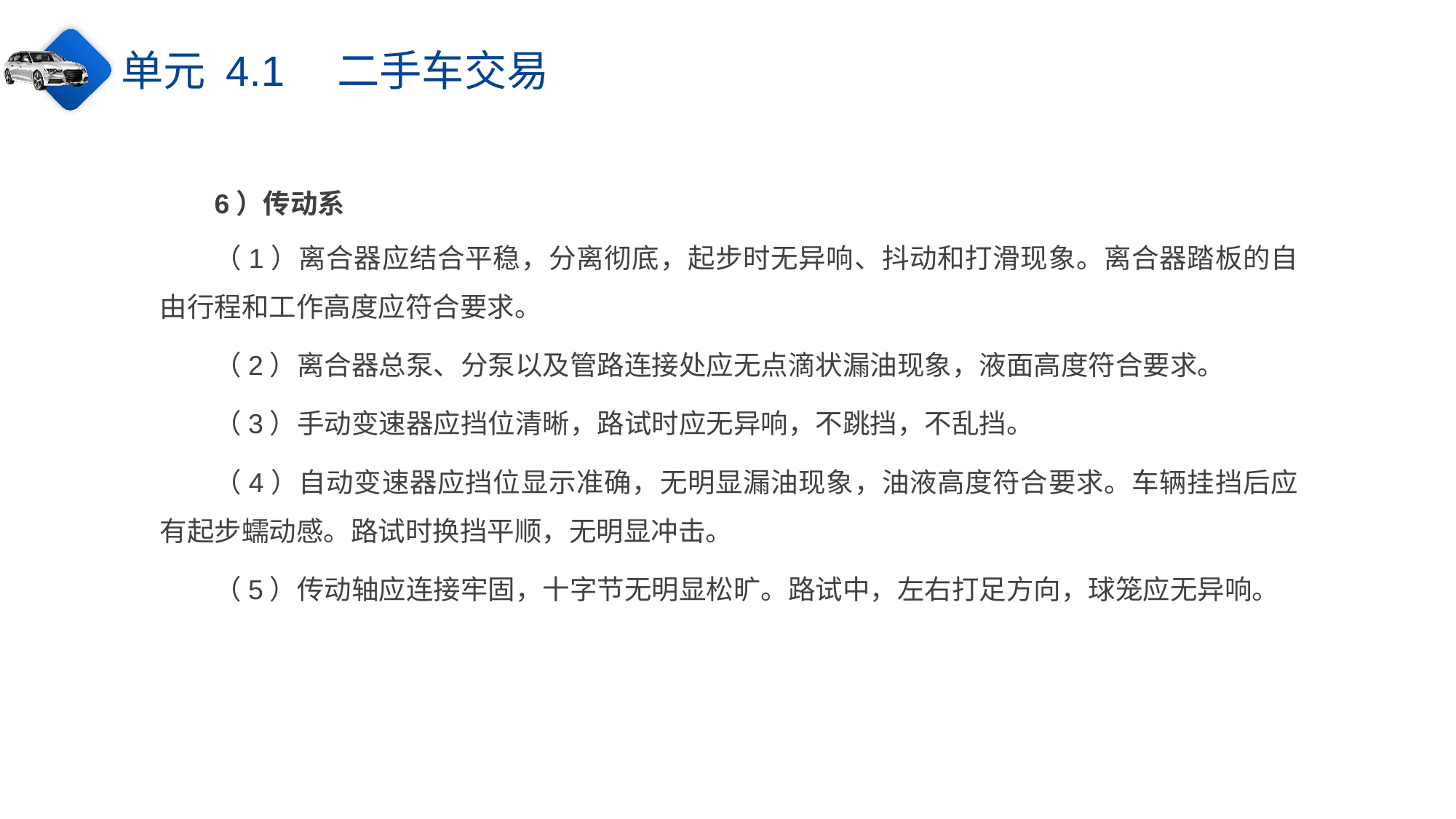

单元 4.1　二手车交易
6）传动系
（1）离合器应结合平稳，分离彻底，起步时无异响、抖动和打滑现象。离合器踏板的自由行程和工作高度应符合要求。
（2）离合器总泵、分泵以及管路连接处应无点滴状漏油现象，液面高度符合要求。
（3）手动变速器应挡位清晰，路试时应无异响，不跳挡，不乱挡。
（4）自动变速器应挡位显示准确，无明显漏油现象，油液高度符合要求。车辆挂挡后应有起步蠕动感。路试时换挡平顺，无明显冲击。
（5）传动轴应连接牢固，十字节无明显松旷。路试中，左右打足方向，球笼应无异响。